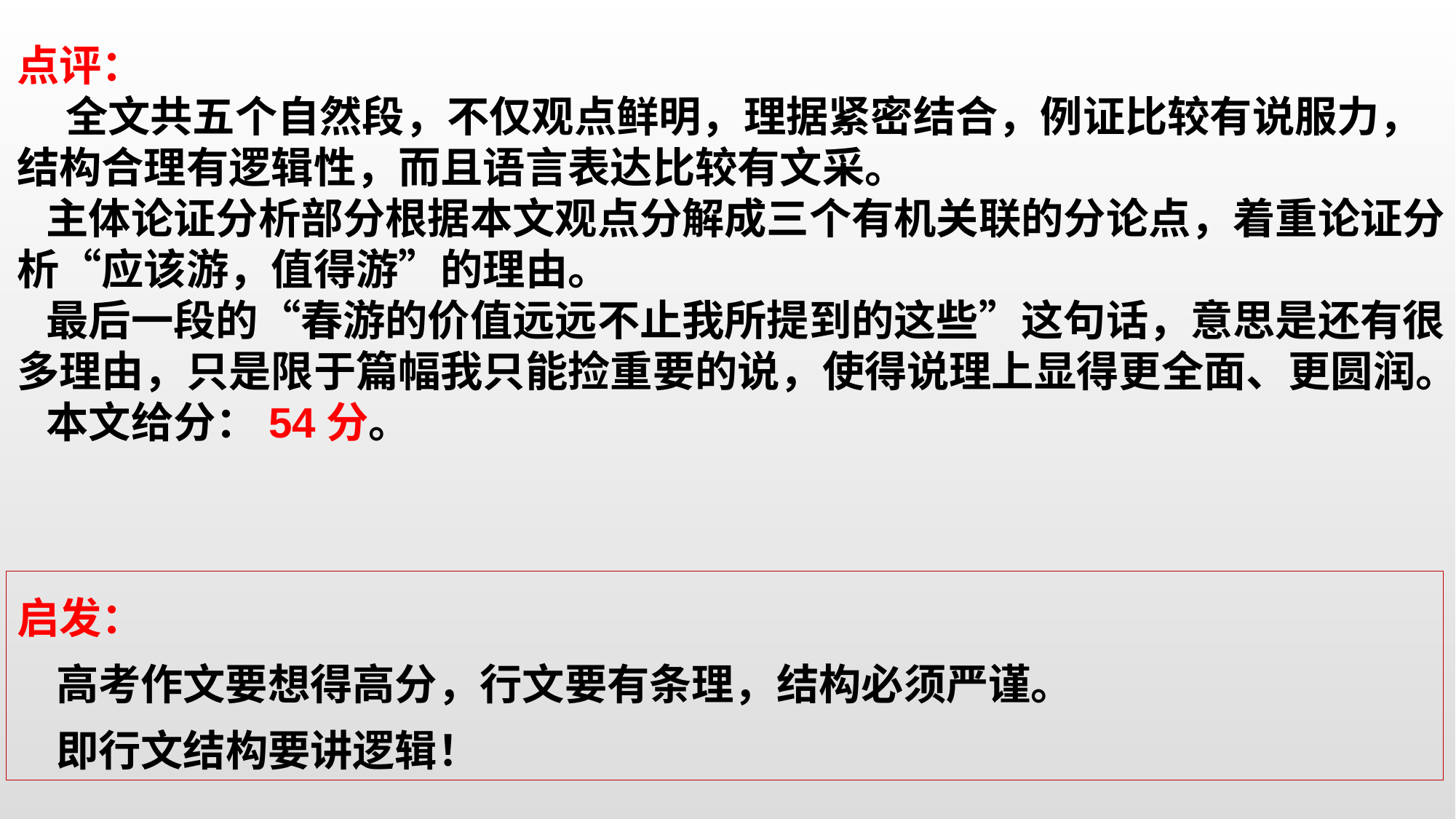

点评：
    全文共五个自然段，不仅观点鲜明，理据紧密结合，例证比较有说服力，结构合理有逻辑性，而且语言表达比较有文采。
  主体论证分析部分根据本文观点分解成三个有机关联的分论点，着重论证分析“应该游，值得游”的理由。
  最后一段的“春游的价值远远不止我所提到的这些”这句话，意思是还有很多理由，只是限于篇幅我只能捡重要的说，使得说理上显得更全面、更圆润。
  本文给分：54分。
启发：
   高考作文要想得高分，行文要有条理，结构必须严谨。
   即行文结构要讲逻辑！